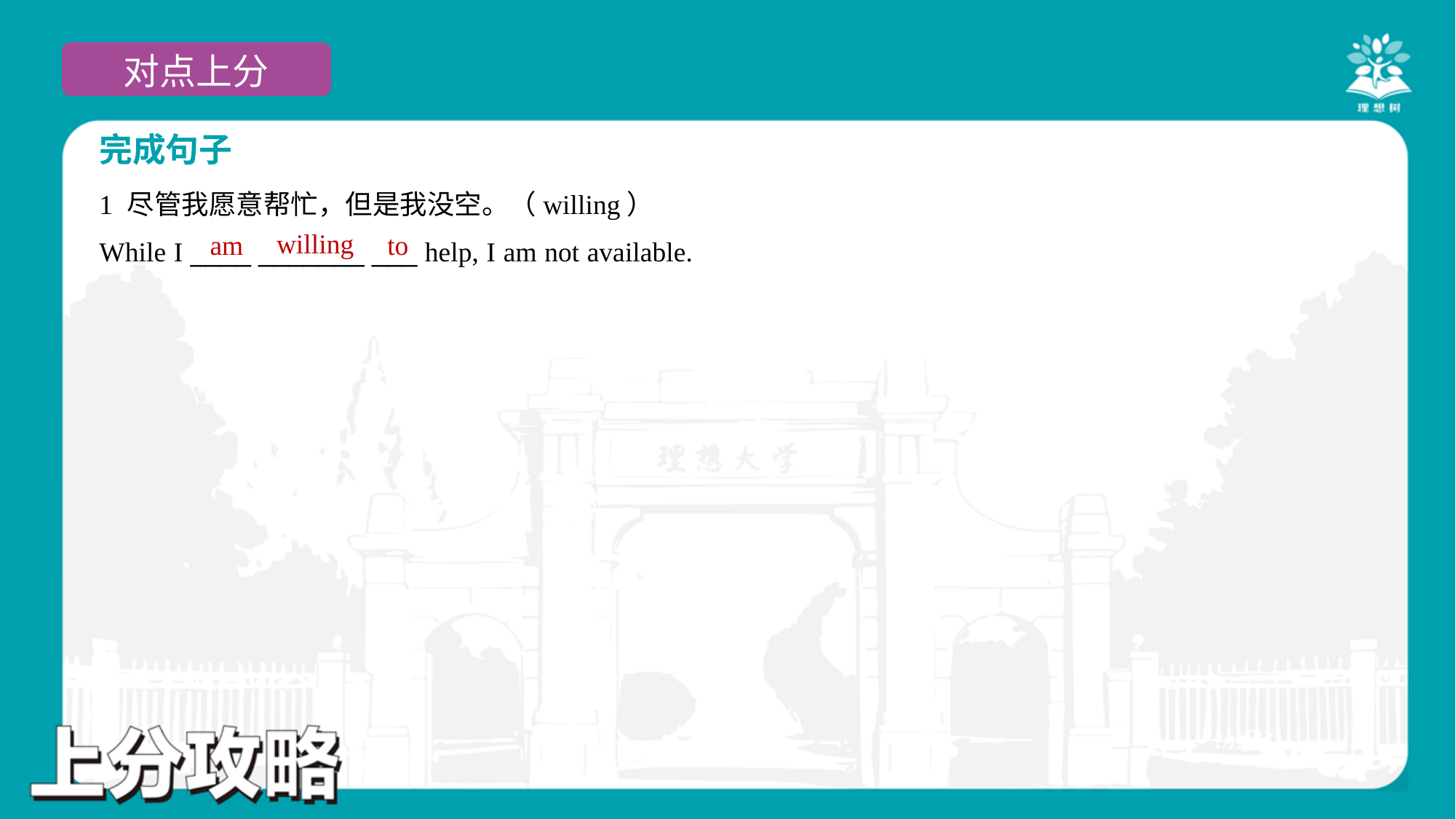

完成句子
1 尽管我愿意帮忙，但是我没空。（willing）
While I ____ _______ ___ help, I am not available.
willing
am
to